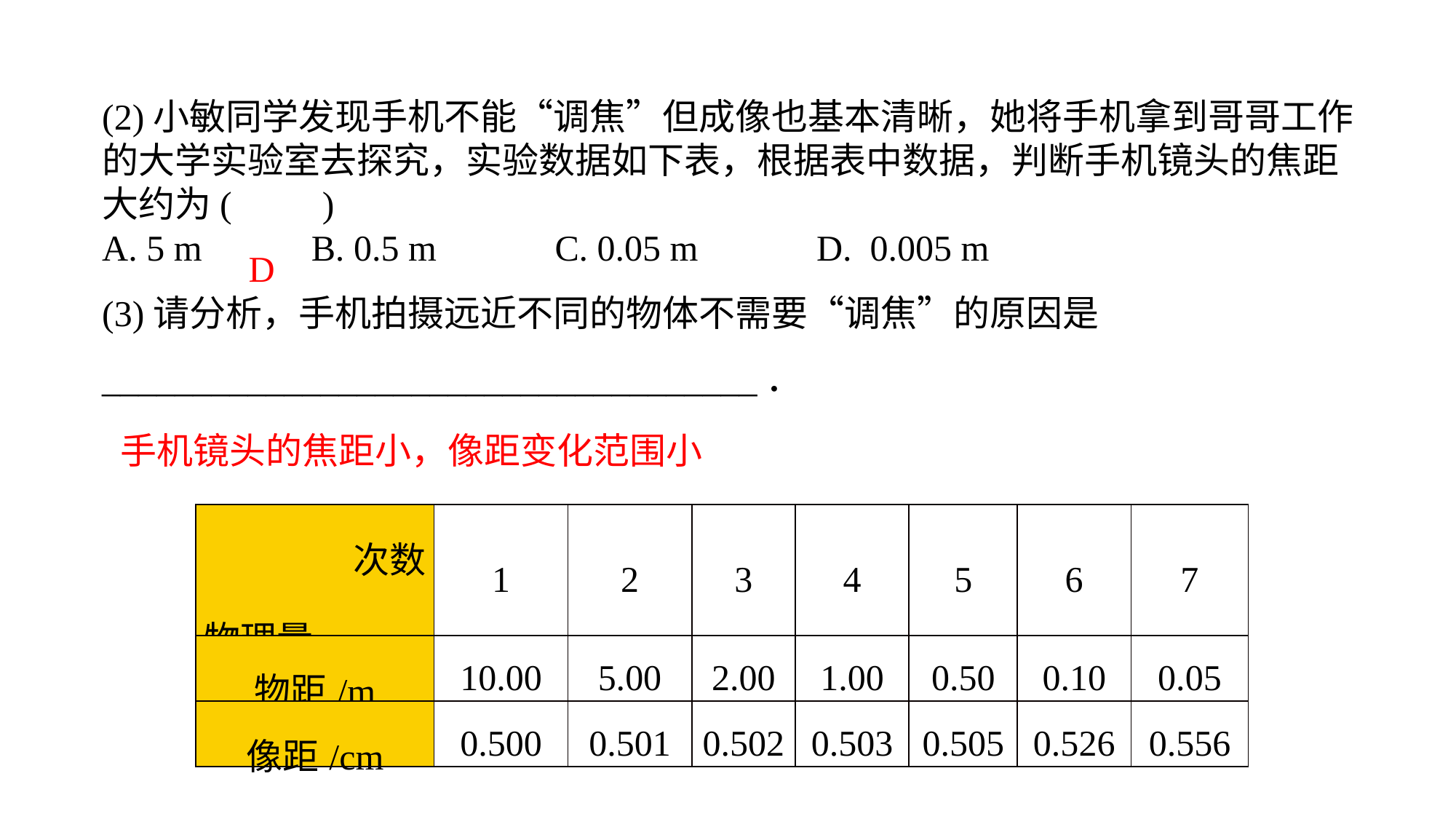

(2)小敏同学发现手机不能“调焦”但成像也基本清晰，她将手机拿到哥哥工作的大学实验室去探究，实验数据如下表，根据表中数据，判断手机镜头的焦距大约为(　　)A. 5 m            B. 0.5 m             C. 0.05 m             D.  0.005 m(3)请分析，手机拍摄远近不同的物体不需要“调焦”的原因是
____________________________________．
D
手机镜头的焦距小，像距变化范围小
| 次数 物理量 | 1 | 2 | 3 | 4 | 5 | 6 | 7 |
| --- | --- | --- | --- | --- | --- | --- | --- |
| 物距/m | 10.00 | 5.00 | 2.00 | 1.00 | 0.50 | 0.10 | 0.05 |
| 像距/cm | 0.500 | 0.501 | 0.502 | 0.503 | 0.505 | 0.526 | 0.556 |